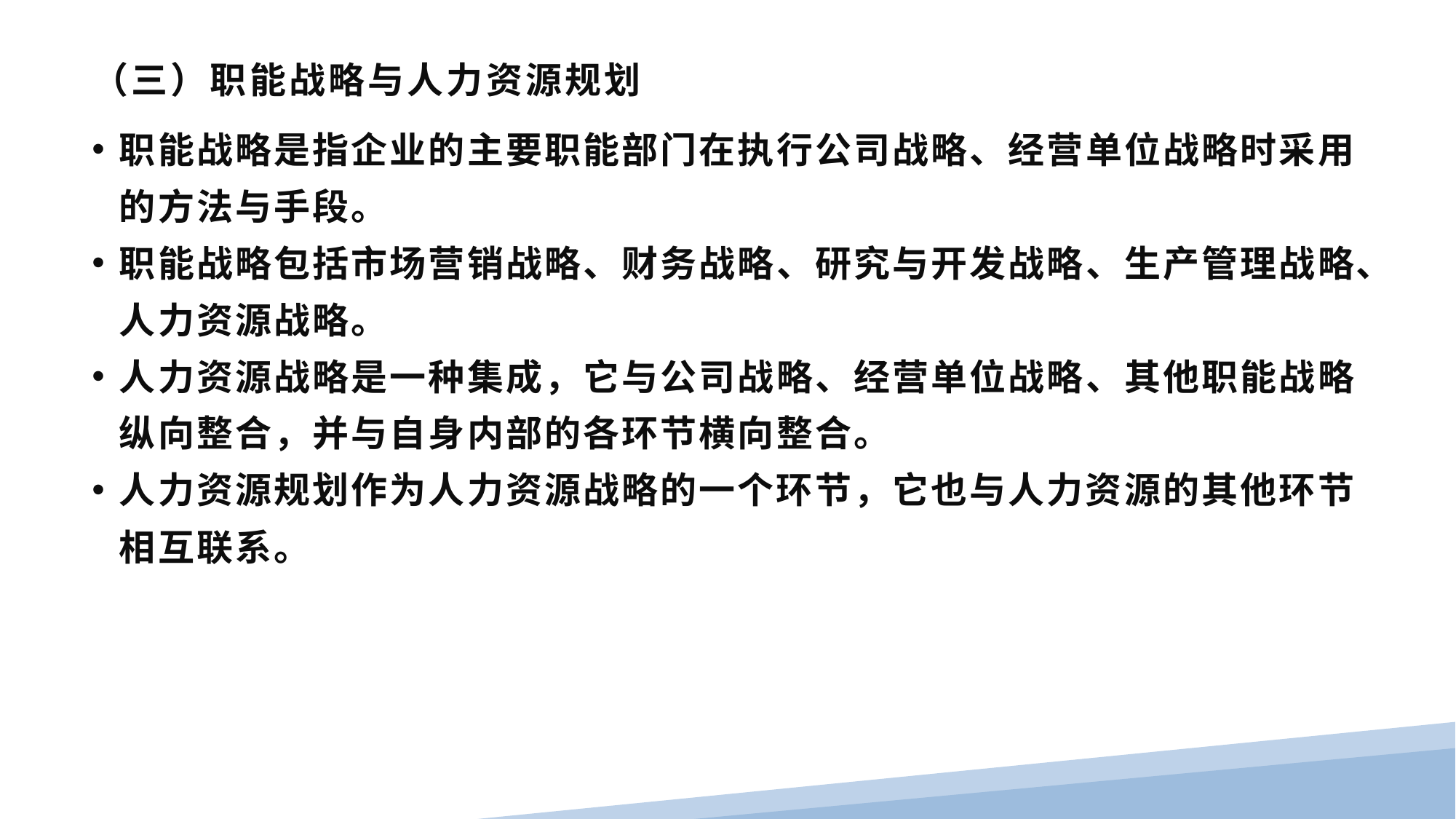

# （三）职能战略与人力资源规划
职能战略是指企业的主要职能部门在执行公司战略、经营单位战略时采用的方法与手段。
职能战略包括市场营销战略、财务战略、研究与开发战略、生产管理战略、人力资源战略。
人力资源战略是一种集成，它与公司战略、经营单位战略、其他职能战略纵向整合，并与自身内部的各环节横向整合。
人力资源规划作为人力资源战略的一个环节，它也与人力资源的其他环节相互联系。